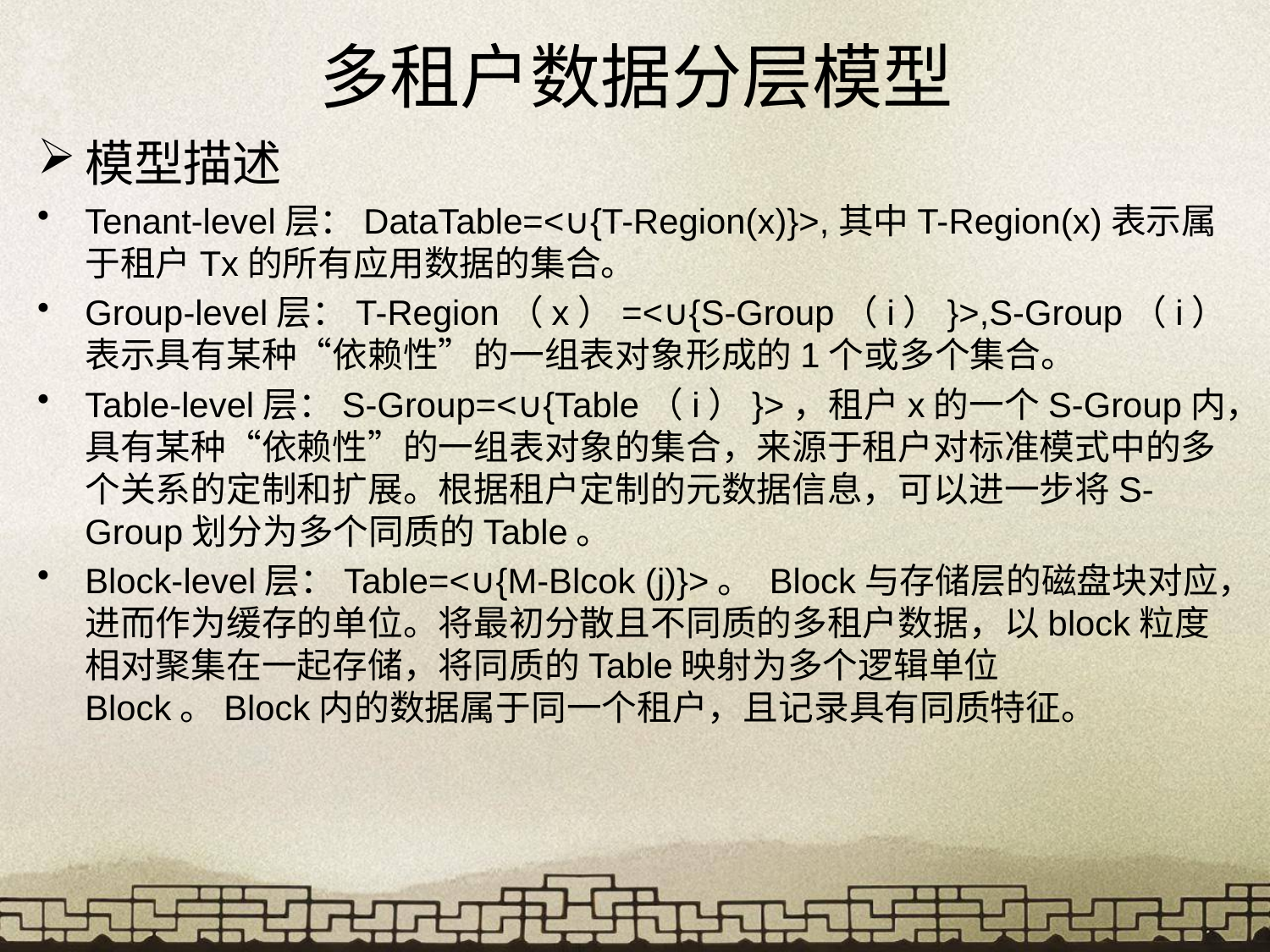

# 多租户数据分层模型
模型描述
Tenant-level层：DataTable=<∪{T-Region(x)}>,其中T-Region(x)表示属于租户Tx的所有应用数据的集合。
Group-level层：T-Region（x）=<∪{S-Group（i）}>,S-Group（i）表示具有某种“依赖性”的一组表对象形成的1个或多个集合。
Table-level层：S-Group=<∪{Table（i）}>，租户x的一个S-Group内，具有某种“依赖性”的一组表对象的集合，来源于租户对标准模式中的多个关系的定制和扩展。根据租户定制的元数据信息，可以进一步将S-Group划分为多个同质的Table。
Block-level层：Table=<∪{M-Blcok (j)}>。 Block与存储层的磁盘块对应，进而作为缓存的单位。将最初分散且不同质的多租户数据，以block粒度相对聚集在一起存储，将同质的Table映射为多个逻辑单位Block。Block内的数据属于同一个租户，且记录具有同质特征。